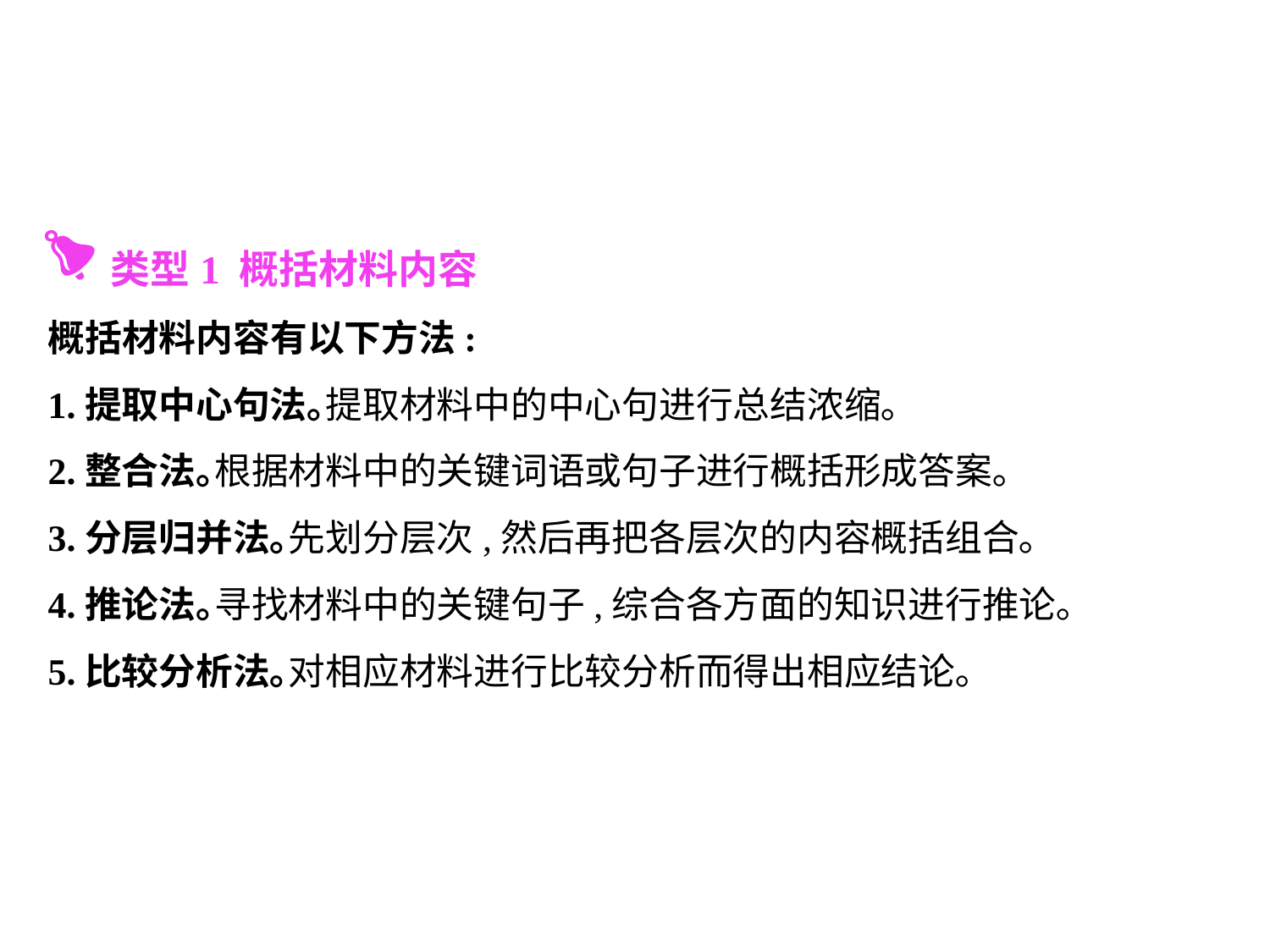

类型1 概括材料内容

概括材料内容有以下方法:
1.提取中心句法｡提取材料中的中心句进行总结浓缩｡
2.整合法｡根据材料中的关键词语或句子进行概括形成答案｡
3.分层归并法｡先划分层次,然后再把各层次的内容概括组合｡
4.推论法｡寻找材料中的关键句子,综合各方面的知识进行推论｡
5.比较分析法｡对相应材料进行比较分析而得出相应结论｡